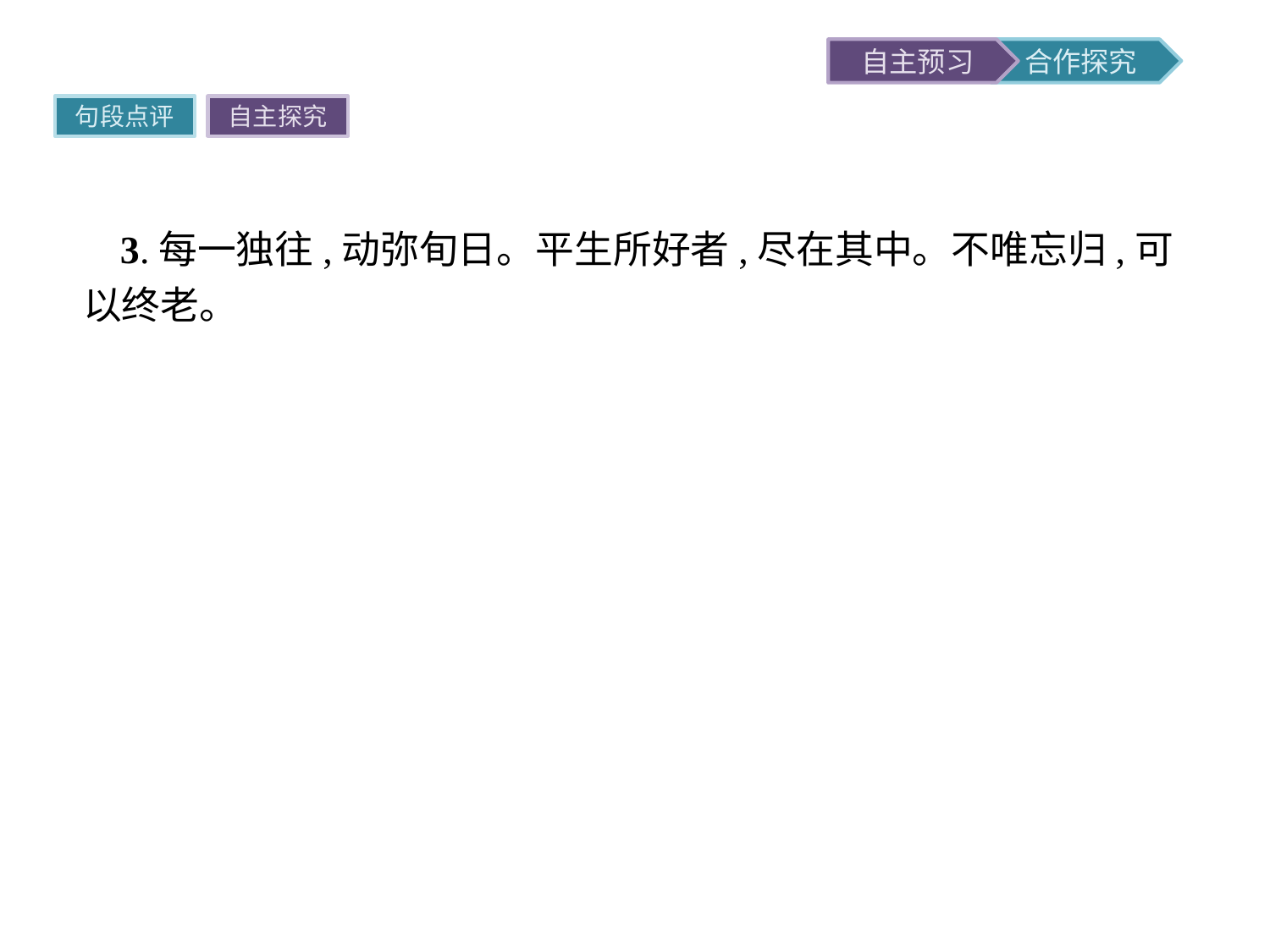

句段点评
自主探究
3.每一独往,动弥旬日。平生所好者,尽在其中。不唯忘归,可以终老。
翻译每次我独自一人前去,常常住满十天。一生爱好的东西,全在这里。不仅忘记回家,简直可以在此度过一生。
点评只有徜徉山水,筑堂庐山,才真正是白居易到江州后最值得宽慰舒心的事。山水之乐,庐山之美,自不待言;更使白居易流连忘返,“每一独往,动弥旬日。平生所好者,尽在其中”。寄情山水之间,忘却官场污浊,“不唯忘归,可以终老”,这才是大实话,是白居易贬官江州唯一值得自傲的地方,是上天赐给他的福分,足以给收信人元稹带来精神上的安慰。